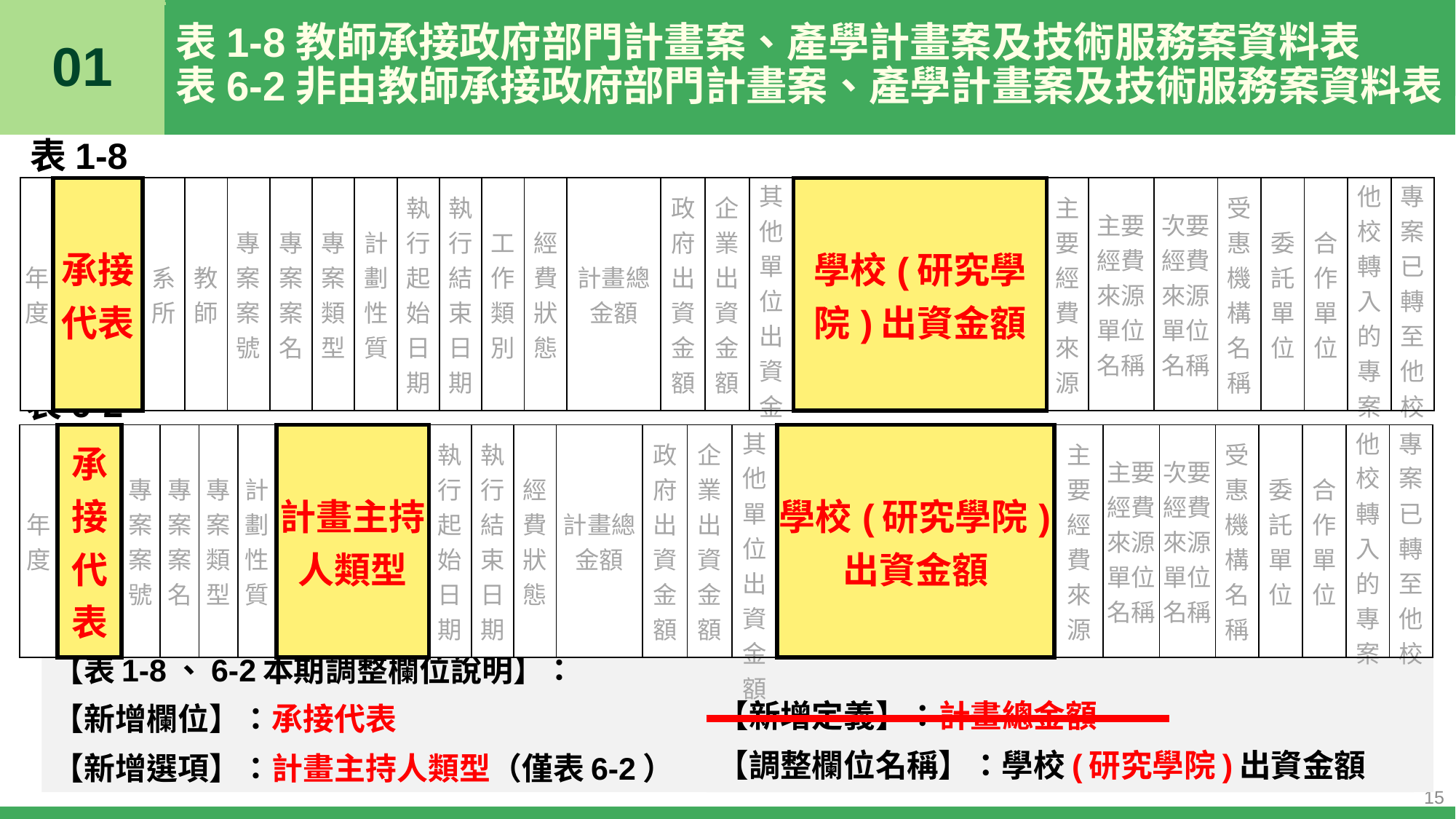

01
表1-8教師承接政府部門計畫案、產學計畫案及技術服務案資料表
表6-2非由教師承接政府部門計畫案、產學計畫案及技術服務案資料表
#

表1-8
| 年度 | 承接代表 | 系所 | 教師 | 專案案號 | 專案案名 | 專案類型 | 計劃性質 | 執行起始日期 | 執行結束日期 | 工作類別 | 經費狀態 | 計畫總金額 | 政府出資金額 | 企業出資金額 | 其他單位出資金額 | 學校(研究學院)出資金額 | 主要經費來源 | 主要經費來源單位名稱 | 次要經費來源單位名稱 | 受惠機構名稱 | 委託單位 | 合作單位 | 他校轉入的專案 | 專案已轉至他校 |
| --- | --- | --- | --- | --- | --- | --- | --- | --- | --- | --- | --- | --- | --- | --- | --- | --- | --- | --- | --- | --- | --- | --- | --- | --- |
表6-2
| 年度 | 承接代表 | 專案案號 | 專案案名 | 專案類型 | 計劃性質 | 計畫主持人類型 | 執行起始日期 | 執行結束日期 | 經費狀態 | 計畫總金額 | 政府出資金額 | 企業出資金額 | 其他單位出資金額 | 學校(研究學院)出資金額 | 主要經費來源 | 主要經費來源單位名稱 | 次要經費來源 單位名稱 | 受惠機構名稱 | 委託單位 | 合作單位 | 他校轉入的專案 | 專案已轉至他校 |
| --- | --- | --- | --- | --- | --- | --- | --- | --- | --- | --- | --- | --- | --- | --- | --- | --- | --- | --- | --- | --- | --- | --- |

【新增定義】：計畫總金額
【調整欄位名稱】：學校(研究學院)出資金額

【表1-8、6-2本期調整欄位說明】：
【新增欄位】：承接代表
【新增選項】：計畫主持人類型（僅表6-2）

15